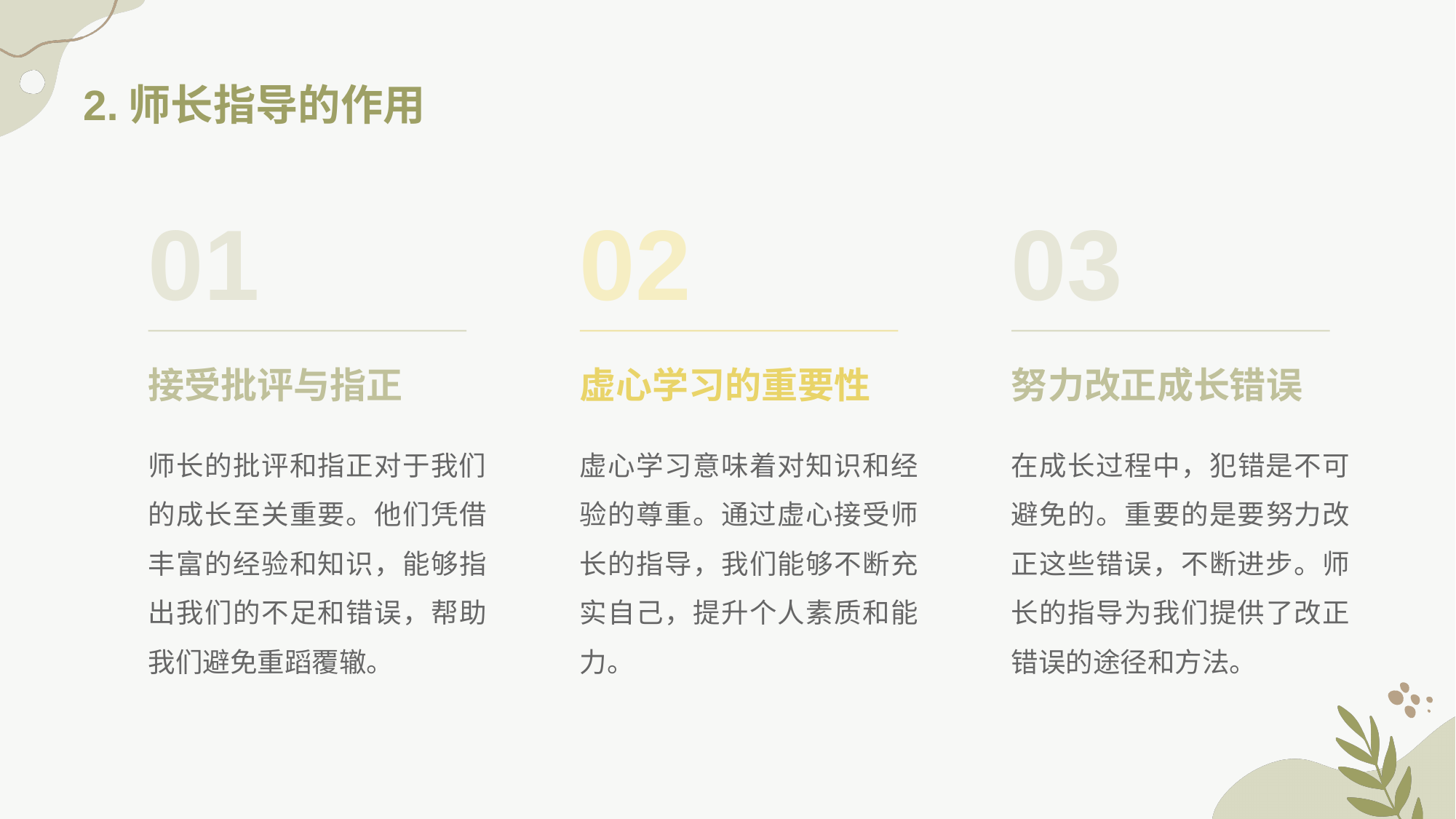

2.师长指导的作用
01
02
03
接受批评与指正
虚心学习的重要性
努力改正成长错误
师长的批评和指正对于我们的成长至关重要。他们凭借丰富的经验和知识，能够指出我们的不足和错误，帮助我们避免重蹈覆辙。
虚心学习意味着对知识和经验的尊重。通过虚心接受师长的指导，我们能够不断充实自己，提升个人素质和能力。
在成长过程中，犯错是不可避免的。重要的是要努力改正这些错误，不断进步。师长的指导为我们提供了改正错误的途径和方法。